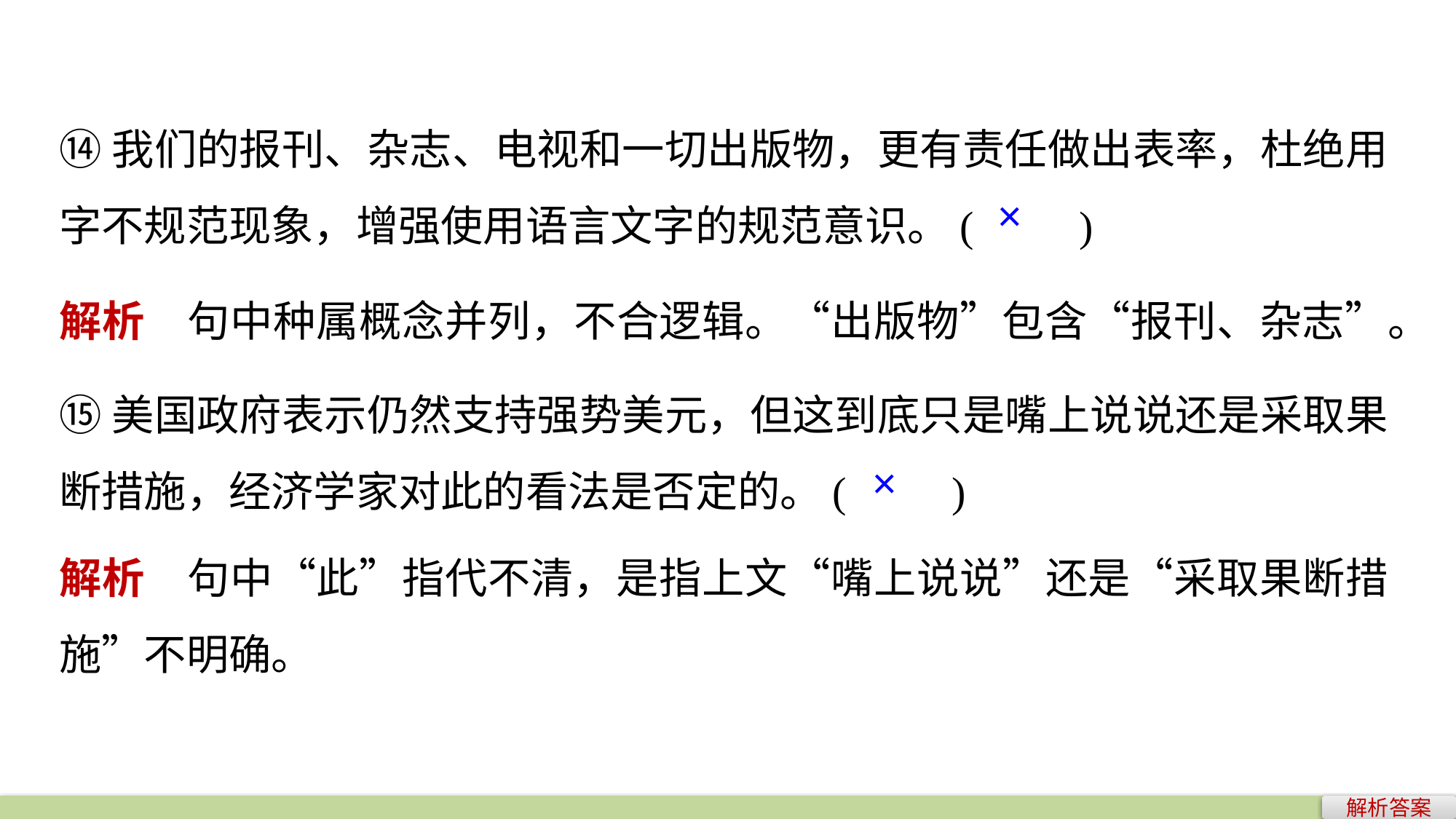

⑭我们的报刊、杂志、电视和一切出版物，更有责任做出表率，杜绝用字不规范现象，增强使用语言文字的规范意识。(　　)
×
解析　句中种属概念并列，不合逻辑。“出版物”包含“报刊、杂志”。
⑮美国政府表示仍然支持强势美元，但这到底只是嘴上说说还是采取果断措施，经济学家对此的看法是否定的。(　　)
×
解析　句中“此”指代不清，是指上文“嘴上说说”还是“采取果断措施”不明确。

解析答案